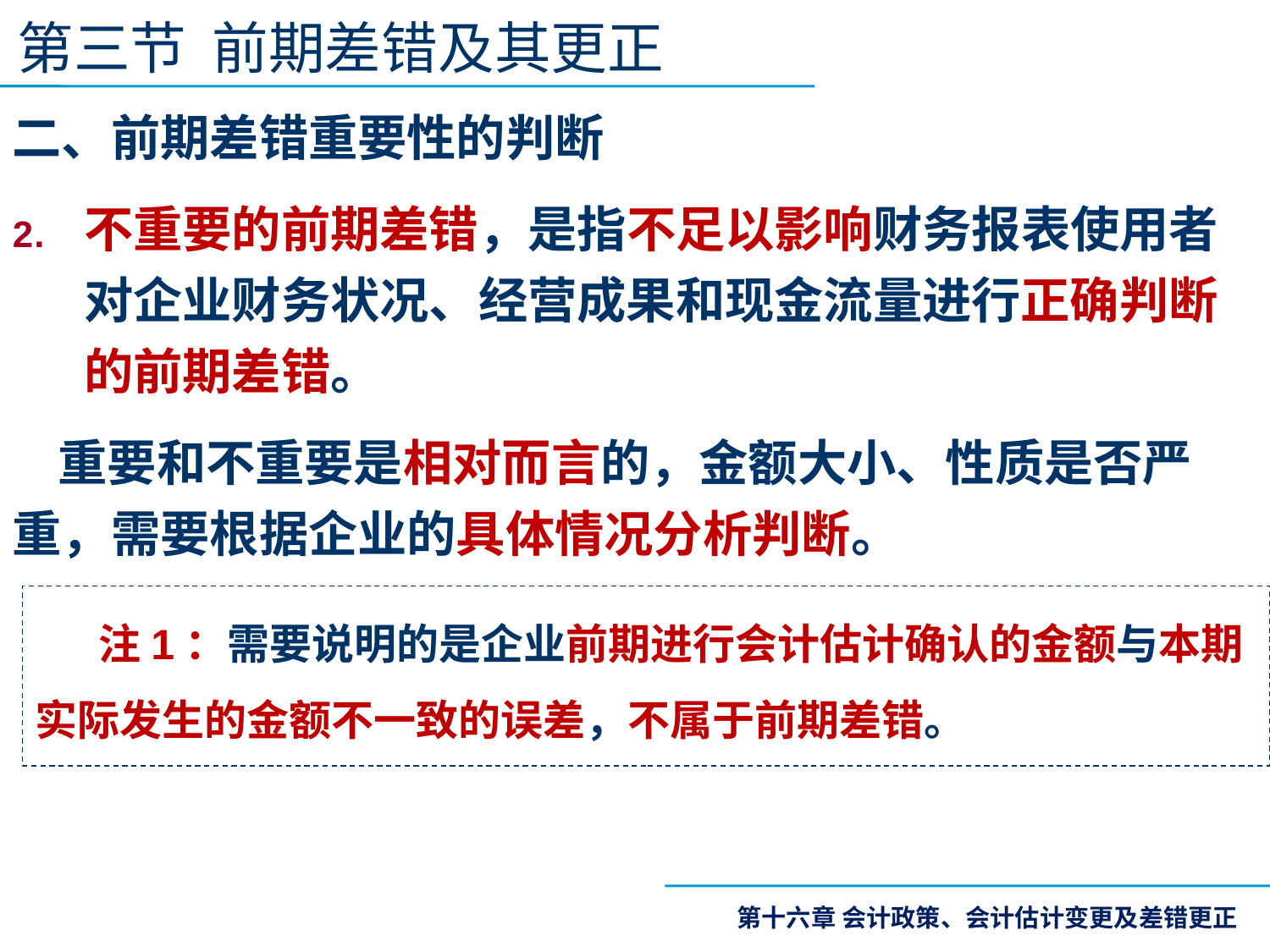

第三节  前期差错及其更正
二、前期差错重要性的判断
不重要的前期差错，是指不足以影响财务报表使用者对企业财务状况、经营成果和现金流量进行正确判断的前期差错。
   重要和不重要是相对而言的，金额大小、性质是否严重，需要根据企业的具体情况分析判断。
注1：需要说明的是企业前期进行会计估计确认的金额与本期实际发生的金额不一致的误差，不属于前期差错。